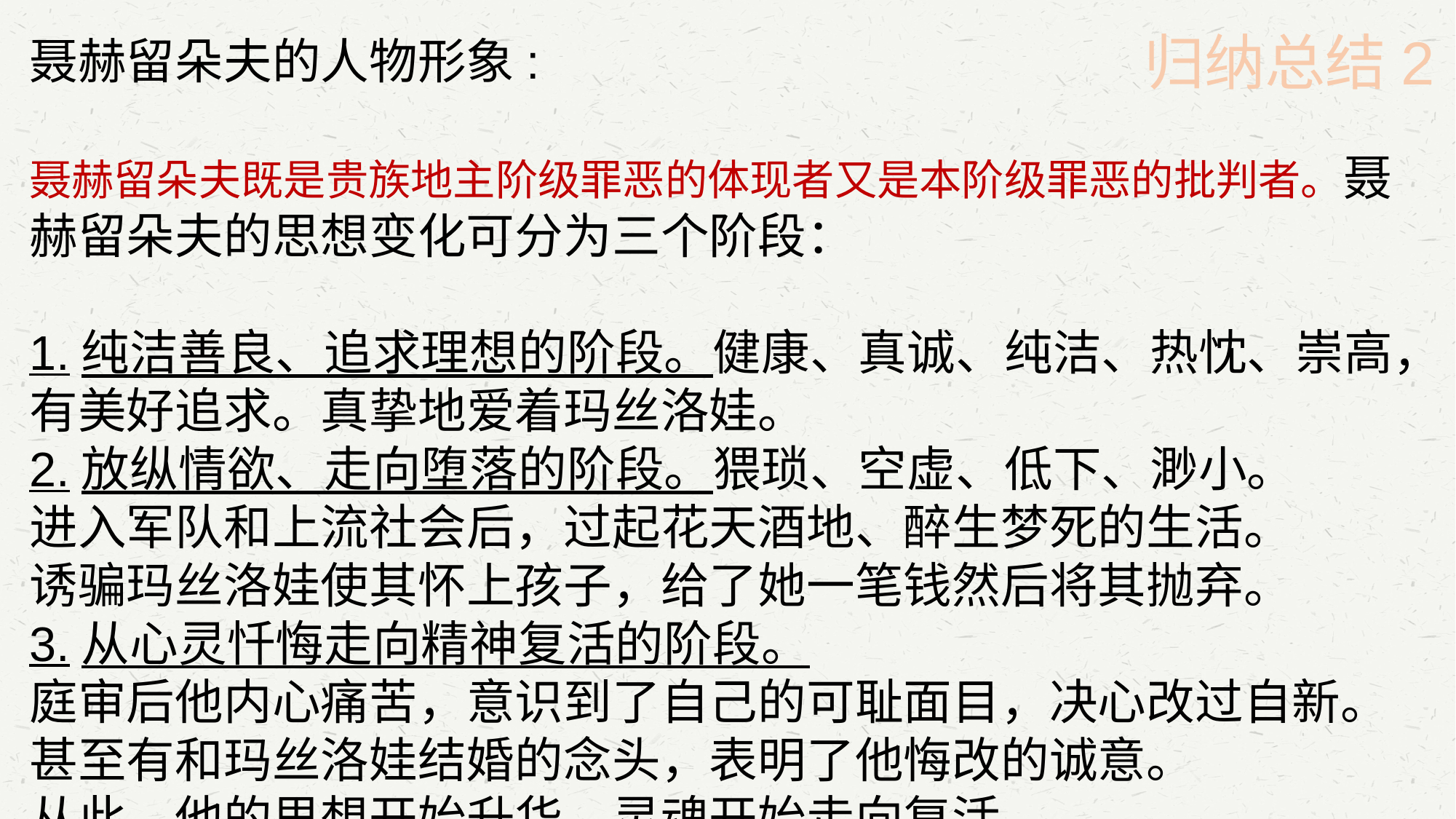

归纳总结2
聂赫留朵夫的人物形象:

聂赫留朵夫既是贵族地主阶级罪恶的体现者又是本阶级罪恶的批判者。聂赫留朵夫的思想变化可分为三个阶段：

1.纯洁善良、追求理想的阶段。健康、真诚、纯洁、热忱、崇高，有美好追求。真挚地爱着玛丝洛娃。
2.放纵情欲、走向堕落的阶段。猥琐、空虚、低下、渺小。
进入军队和上流社会后，过起花天酒地、醉生梦死的生活。
诱骗玛丝洛娃使其怀上孩子，给了她一笔钱然后将其抛弃。
3.从心灵忏悔走向精神复活的阶段。
庭审后他内心痛苦，意识到了自己的可耻面目，决心改过自新。
甚至有和玛丝洛娃结婚的念头，表明了他悔改的诚意。
从此，他的思想开始升华，灵魂开始走向复活。